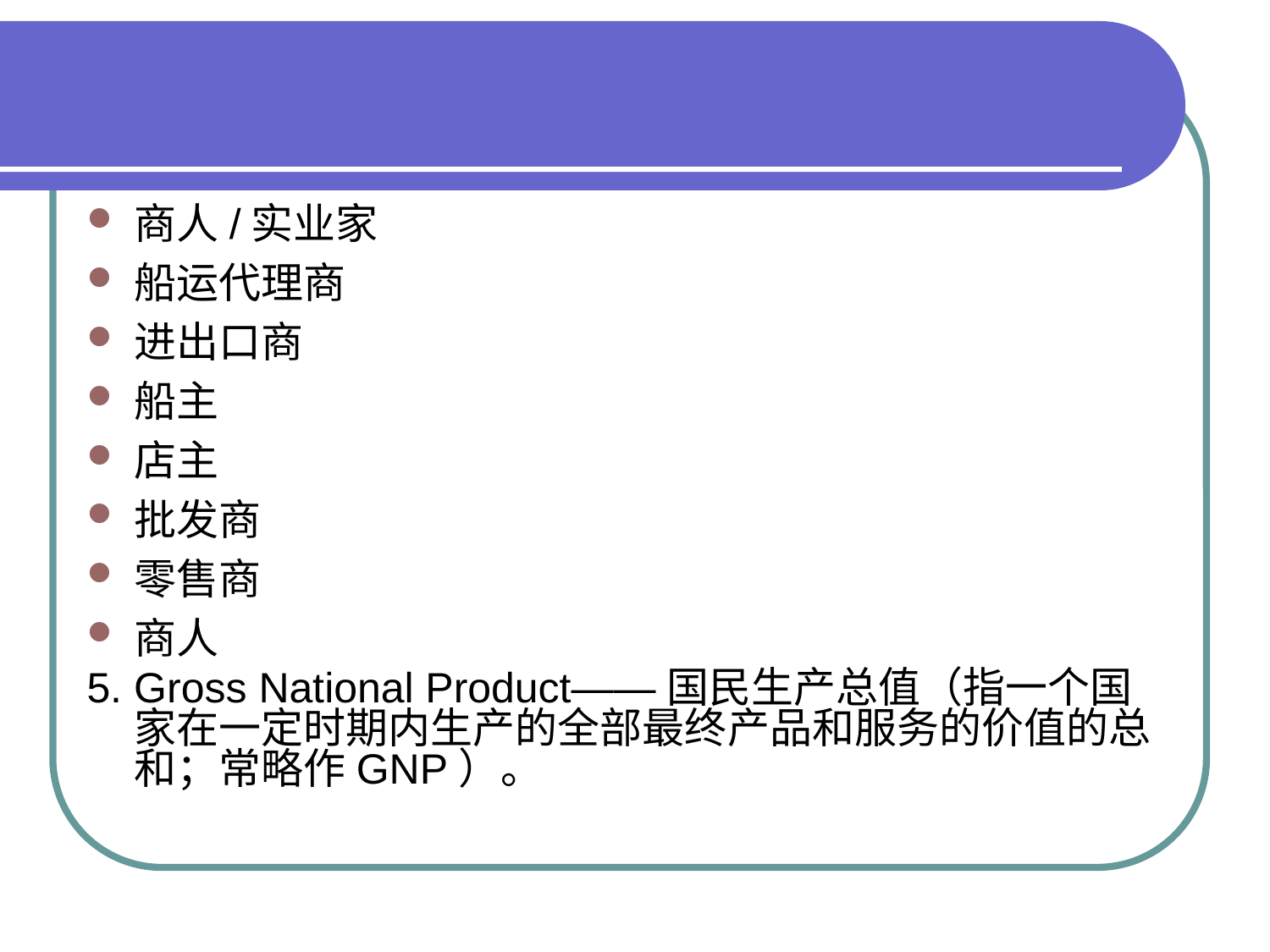

#
商人/实业家
船运代理商
进出口商
船主
店主
批发商
零售商
商人
5. Gross National Product——国民生产总值（指一个国家在一定时期内生产的全部最终产品和服务的价值的总和；常略作GNP）。